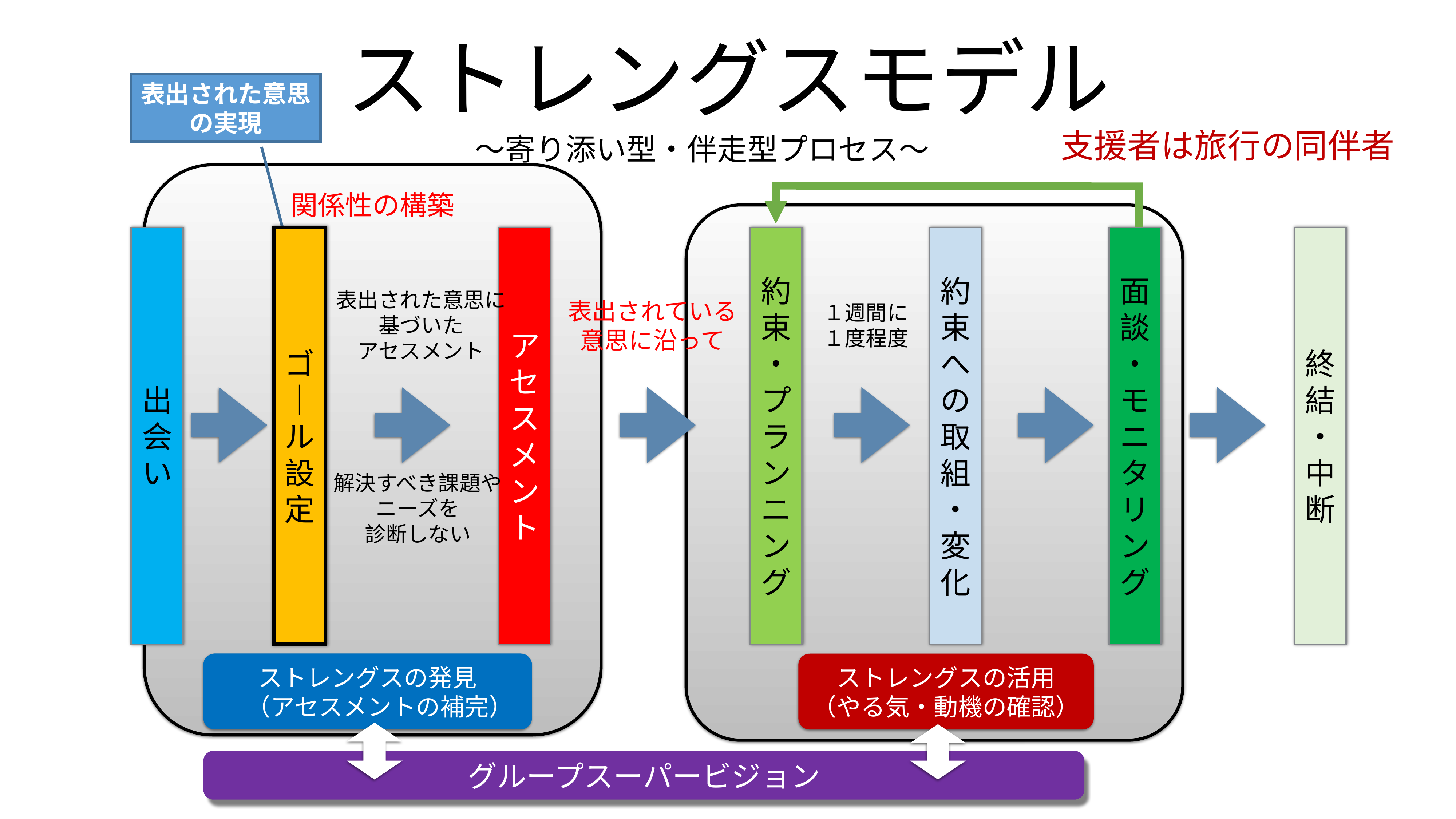

ストレングスモデル
表出された意思の実現
支援者は旅行の同伴者
〜寄り添い型・伴走型プロセス〜
関係性の構築

アセ
出会い
ゴ｜ル設定
アセスメント
約束・プランニング
約束への取組・変化
終結・中断
面談・モニタリング
表出された意思に
基づいた
アセスメント
表出されている意思に沿って
１週間に
１度程度

解決すべき課題や
ニーズを
診断しない
ストレングスの発見
　（アセスメントの補完）
ストレングスの活用
（やる気・動機の確認）

グループスーパービジョン